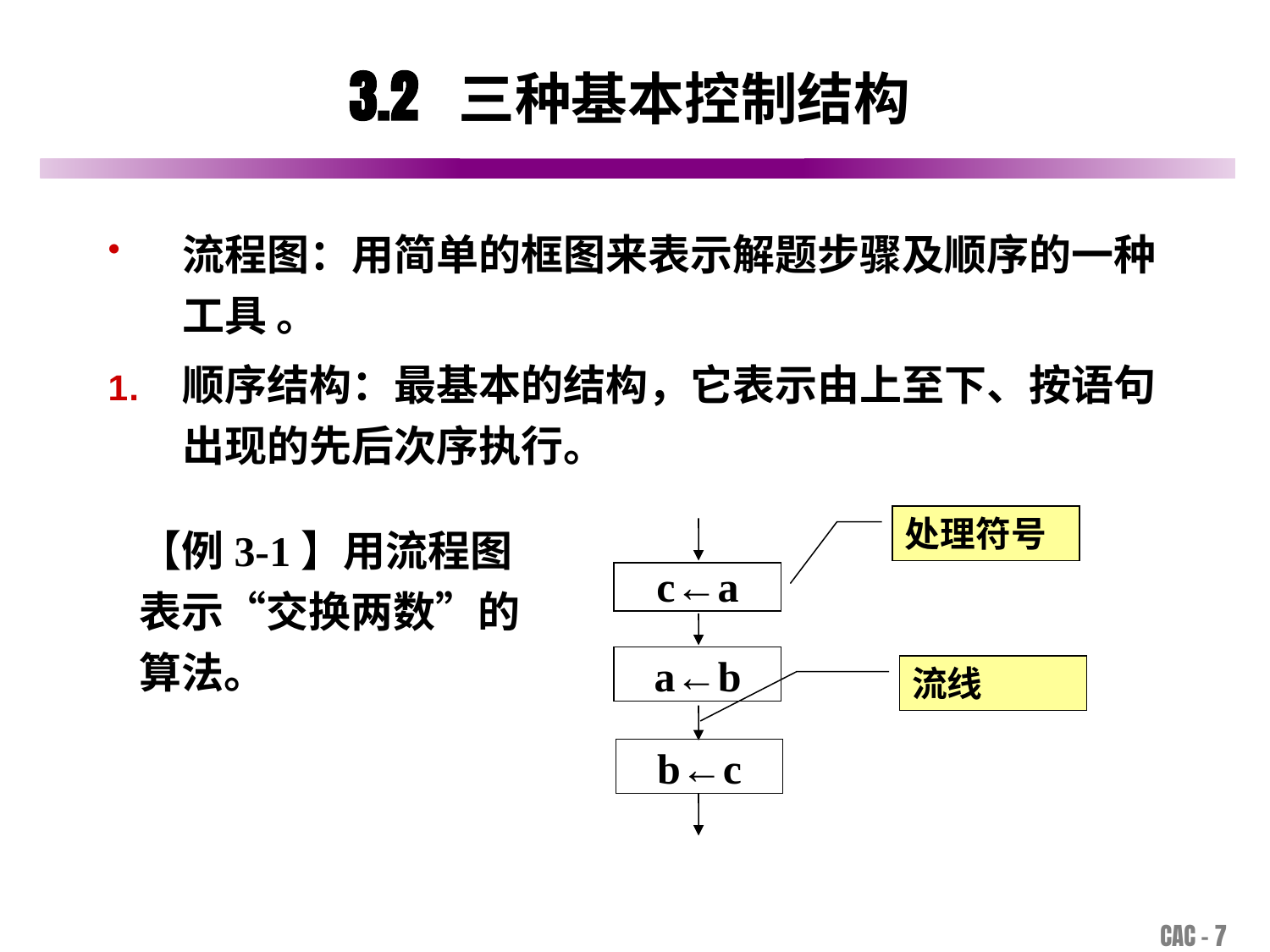

# 3.2  三种基本控制结构
流程图：用简单的框图来表示解题步骤及顺序的一种工具 。
顺序结构：最基本的结构，它表示由上至下、按语句出现的先后次序执行。
处理符号

c←a

a←b

b←c

流线
【例3-1】用流程图表示“交换两数”的算法。
7